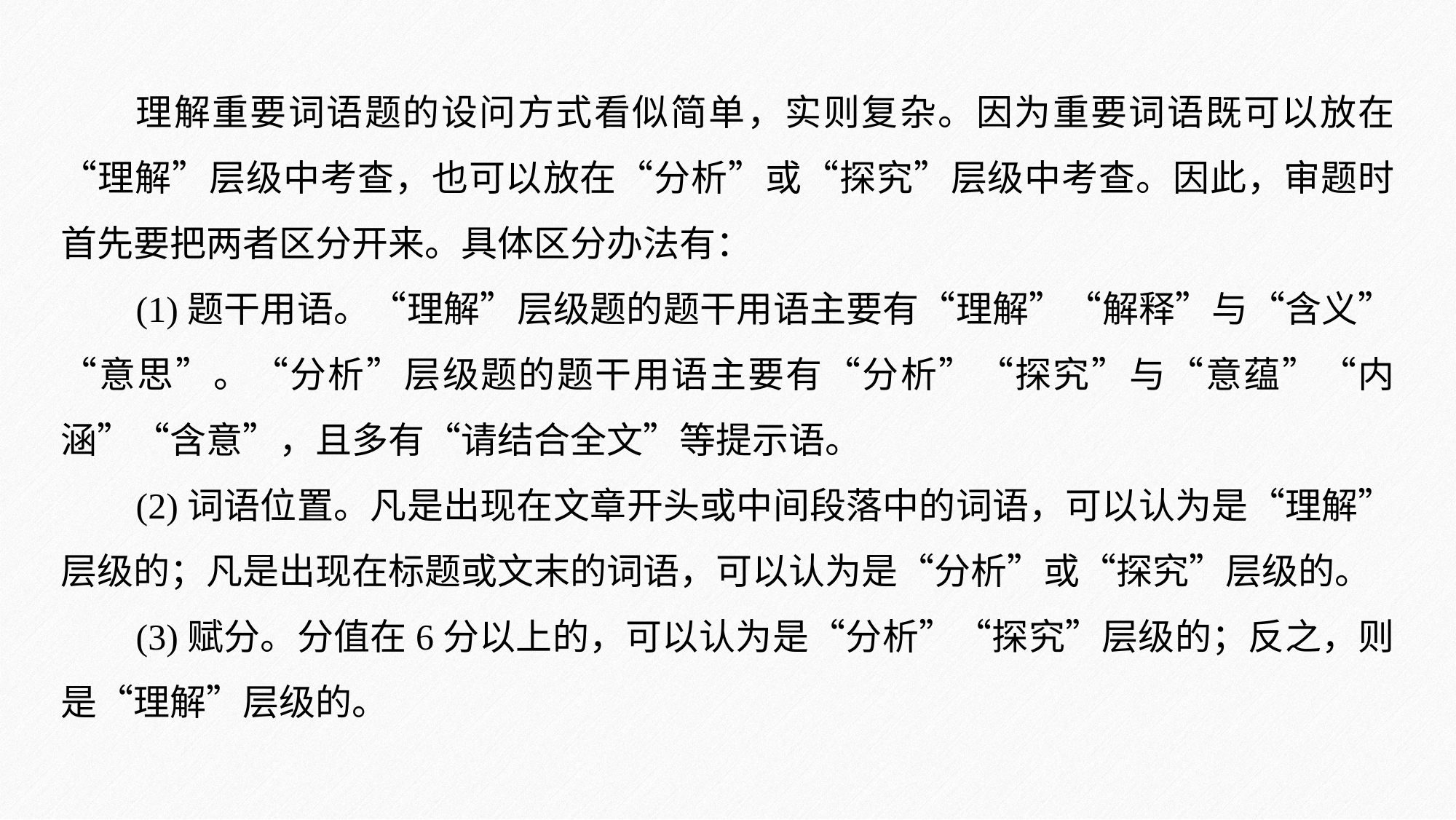

理解重要词语题的设问方式看似简单，实则复杂。因为重要词语既可以放在“理解”层级中考查，也可以放在“分析”或“探究”层级中考查。因此，审题时首先要把两者区分开来。具体区分办法有：
(1)题干用语。“理解”层级题的题干用语主要有“理解”“解释”与“含义”“意思”。“分析”层级题的题干用语主要有“分析”“探究”与“意蕴”“内涵”“含意”，且多有“请结合全文”等提示语。
(2)词语位置。凡是出现在文章开头或中间段落中的词语，可以认为是“理解”层级的；凡是出现在标题或文末的词语，可以认为是“分析”或“探究”层级的。
(3)赋分。分值在6分以上的，可以认为是“分析”“探究”层级的；反之，则是“理解”层级的。